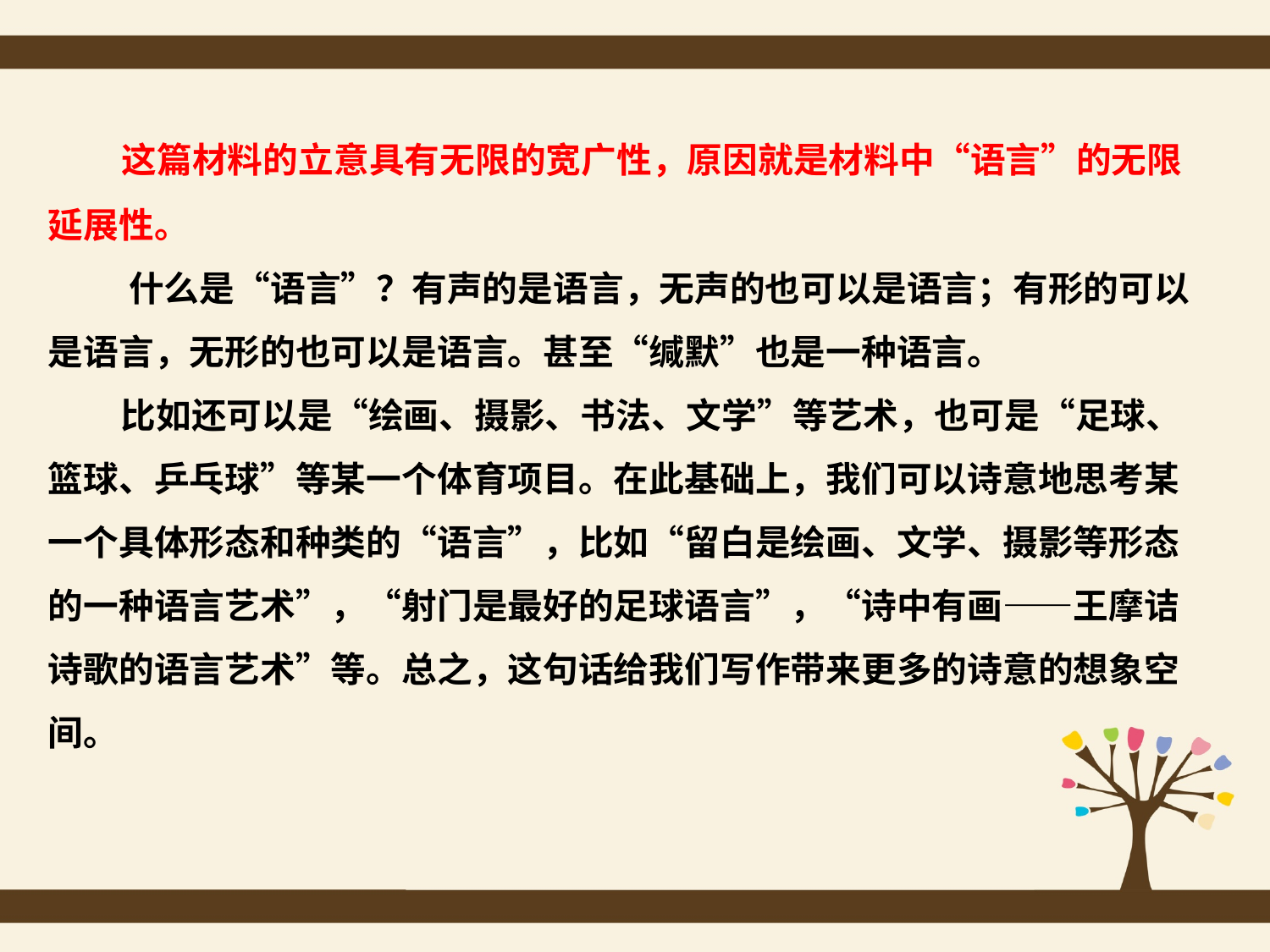

这篇材料的立意具有无限的宽广性，原因就是材料中“语言”的无限延展性。
         什么是“语言”？有声的是语言，无声的也可以是语言；有形的可以是语言，无形的也可以是语言。甚至“缄默”也是一种语言。
        比如还可以是“绘画、摄影、书法、文学”等艺术，也可是“足球、篮球、乒乓球”等某一个体育项目。在此基础上，我们可以诗意地思考某一个具体形态和种类的“语言”，比如“留白是绘画、文学、摄影等形态的一种语言艺术”，“射门是最好的足球语言”，“诗中有画——王摩诘诗歌的语言艺术”等。总之，这句话给我们写作带来更多的诗意的想象空间。